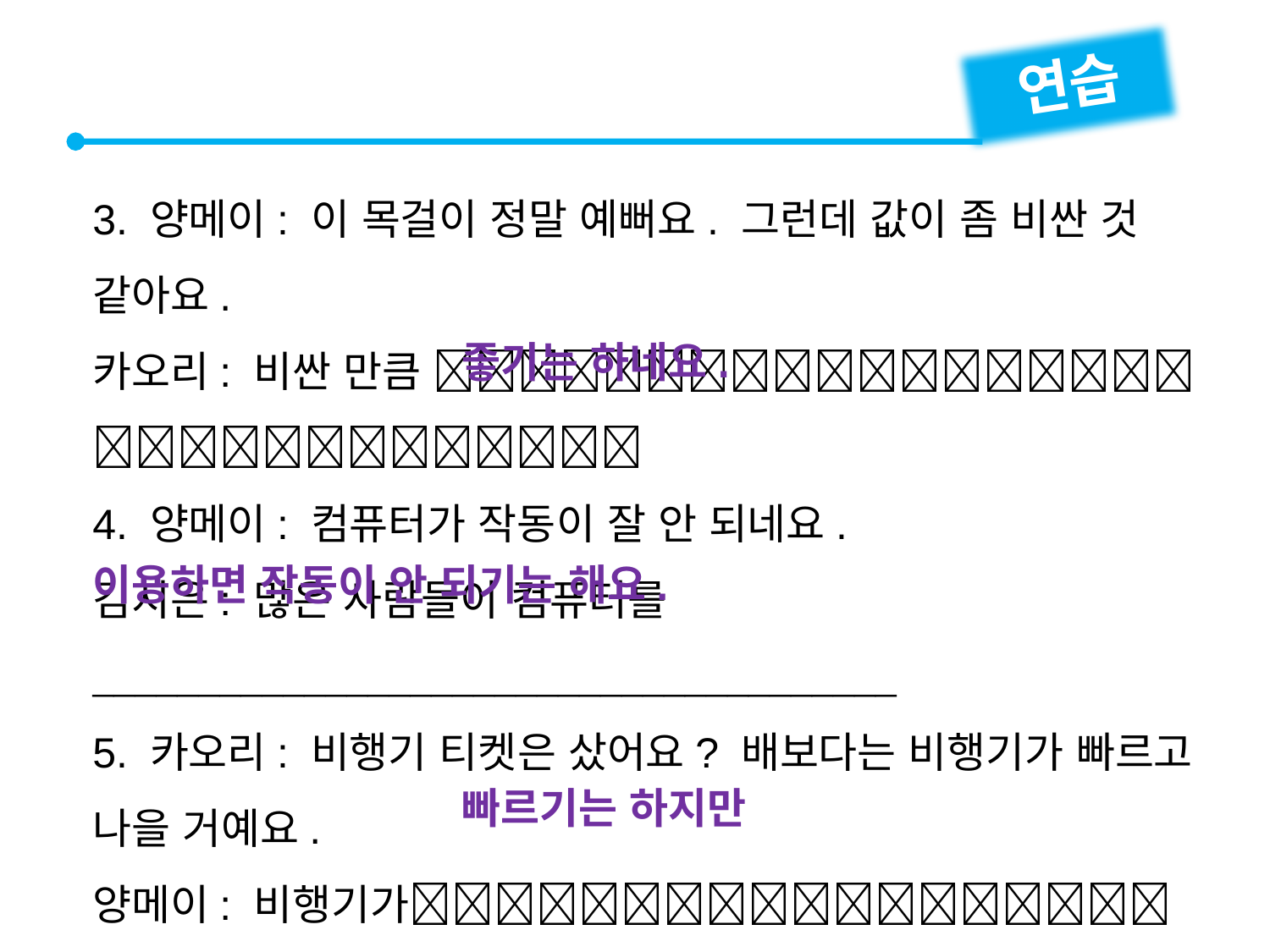

연습
3. 양메이: 이 목걸이 정말 예뻐요. 그런데 값이 좀 비싼 것 같아요.
카오리: 비싼 만큼 _______________________________
4. 양메이: 컴퓨터가 작동이 잘 안 되네요.
김지은: 많은 사람들이 컴퓨터를
______________________________________
5. 카오리: 비행기 티켓은 샀어요? 배보다는 비행기가 빠르고 나을 거예요.
양메이: 비행기가________________________________
비싸서 배로 가기로 했어요.
좋기는 하네요.
이용하면 작동이 안 되기는 해요.
빠르기는 하지만